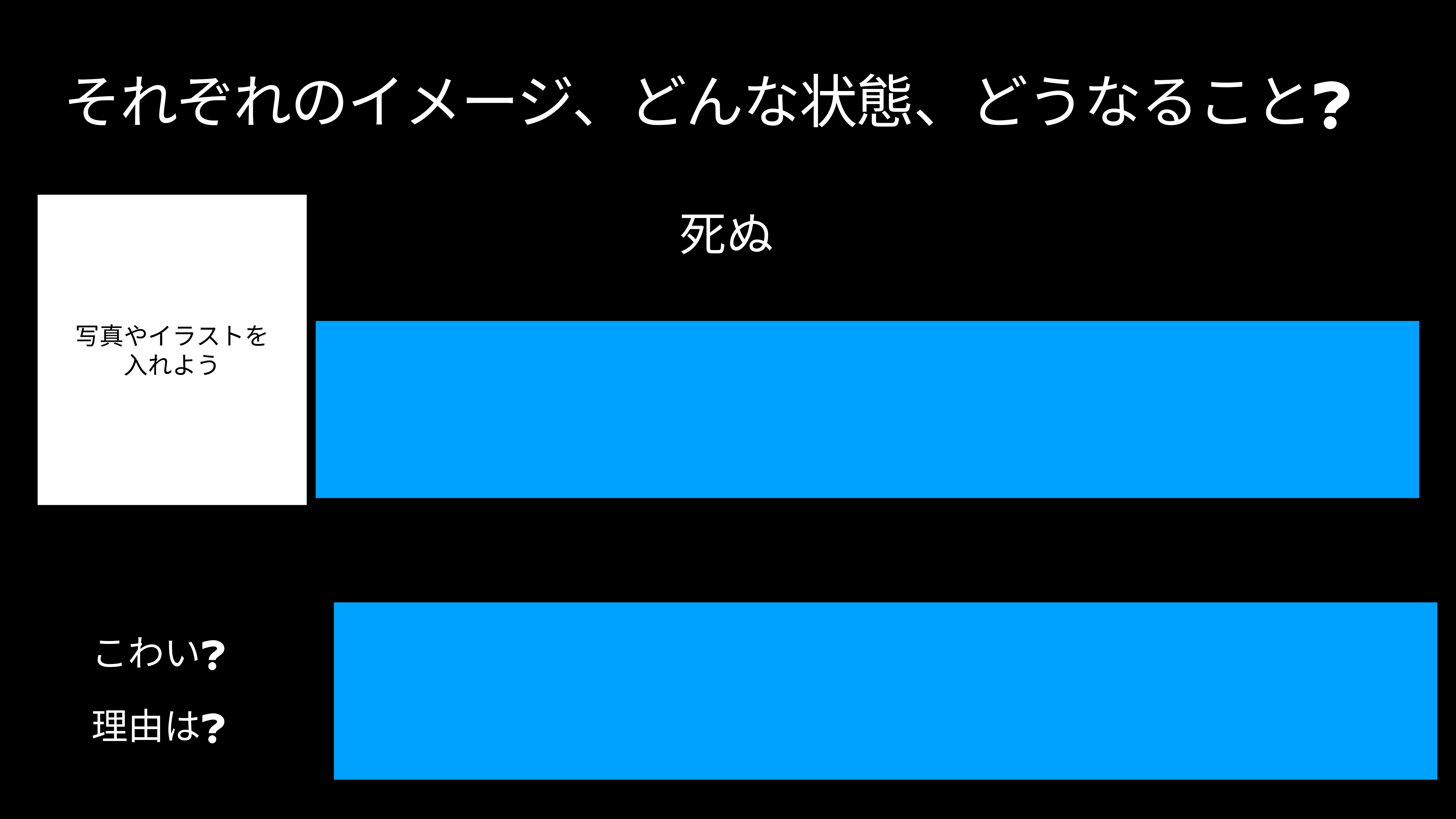

# それぞれのイメージ、どんな状態、どうなること❓
写真やイラストを
入れよう
死ぬ

こわい❓
理由は❓